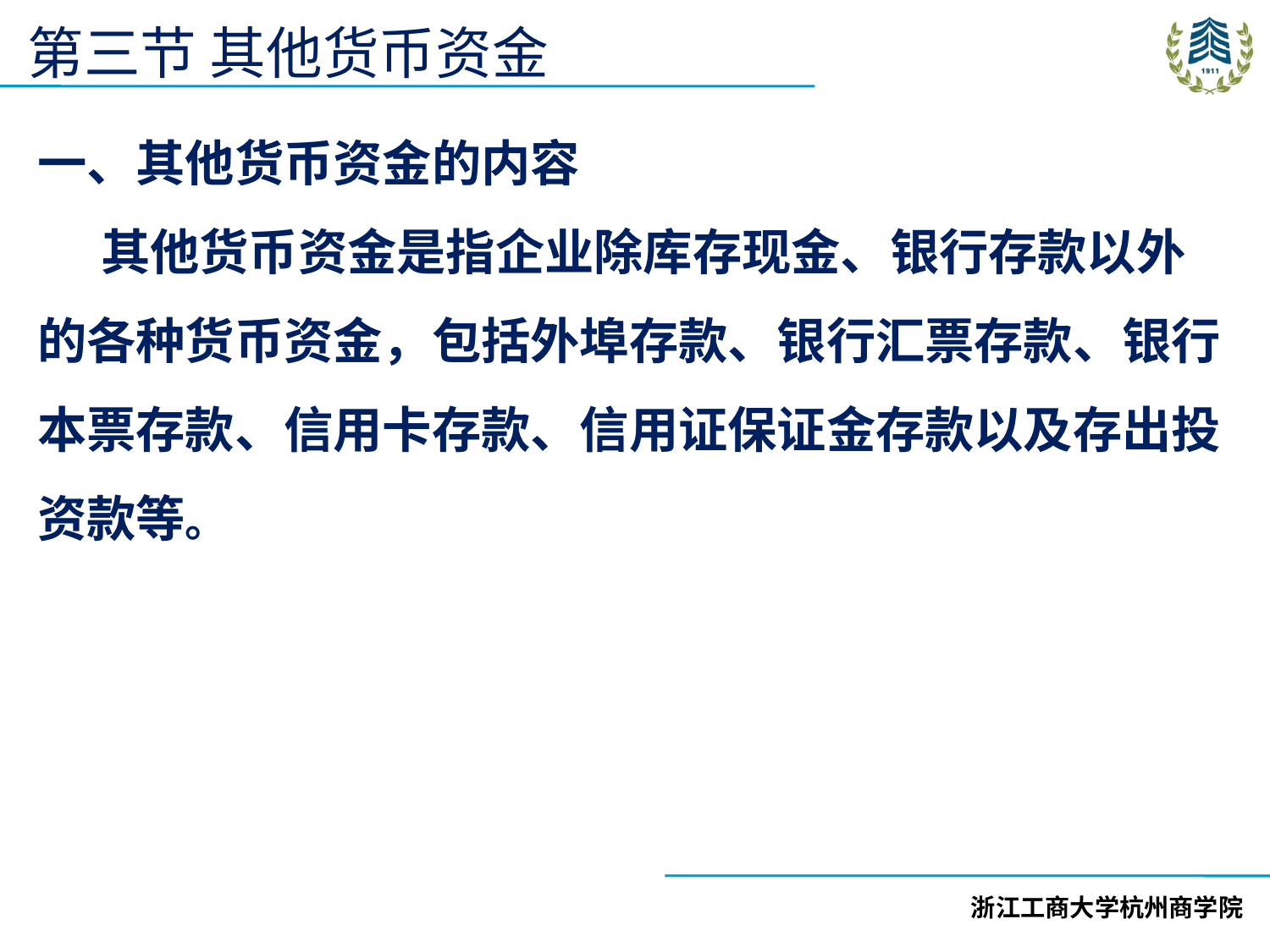

第三节 其他货币资金
一、其他货币资金的内容
其他货币资金是指企业除库存现金、银行存款以外的各种货币资金，包括外埠存款、银行汇票存款、银行本票存款、信用卡存款、信用证保证金存款以及存出投资款等。